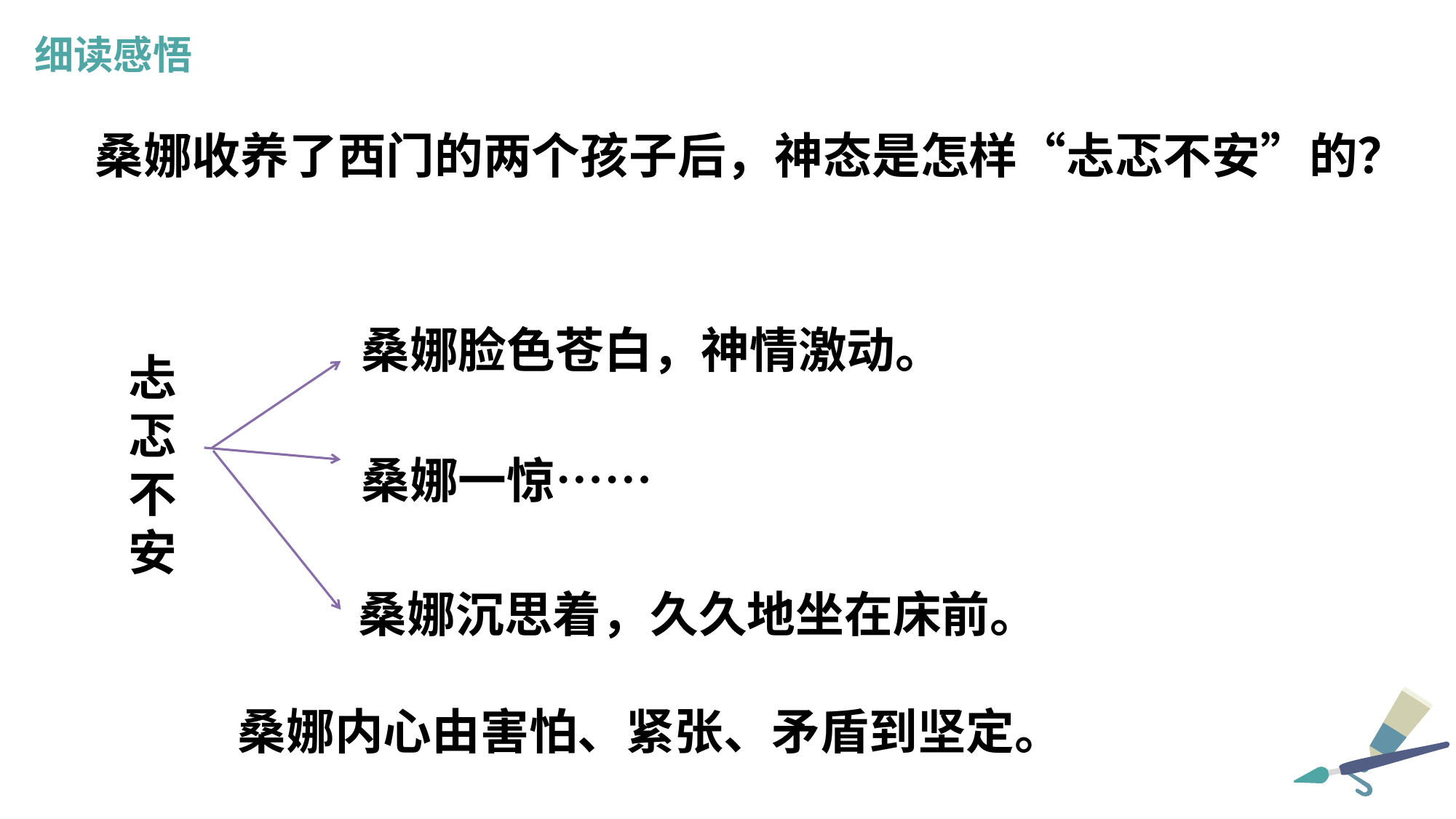

细读感悟
桑娜收养了西门的两个孩子后，神态是怎样“忐忑不安”的？
桑娜脸色苍白，神情激动。
忐忑不安
桑娜一惊……
桑娜沉思着，久久地坐在床前。

桑娜内心由害怕、紧张、矛盾到坚定。